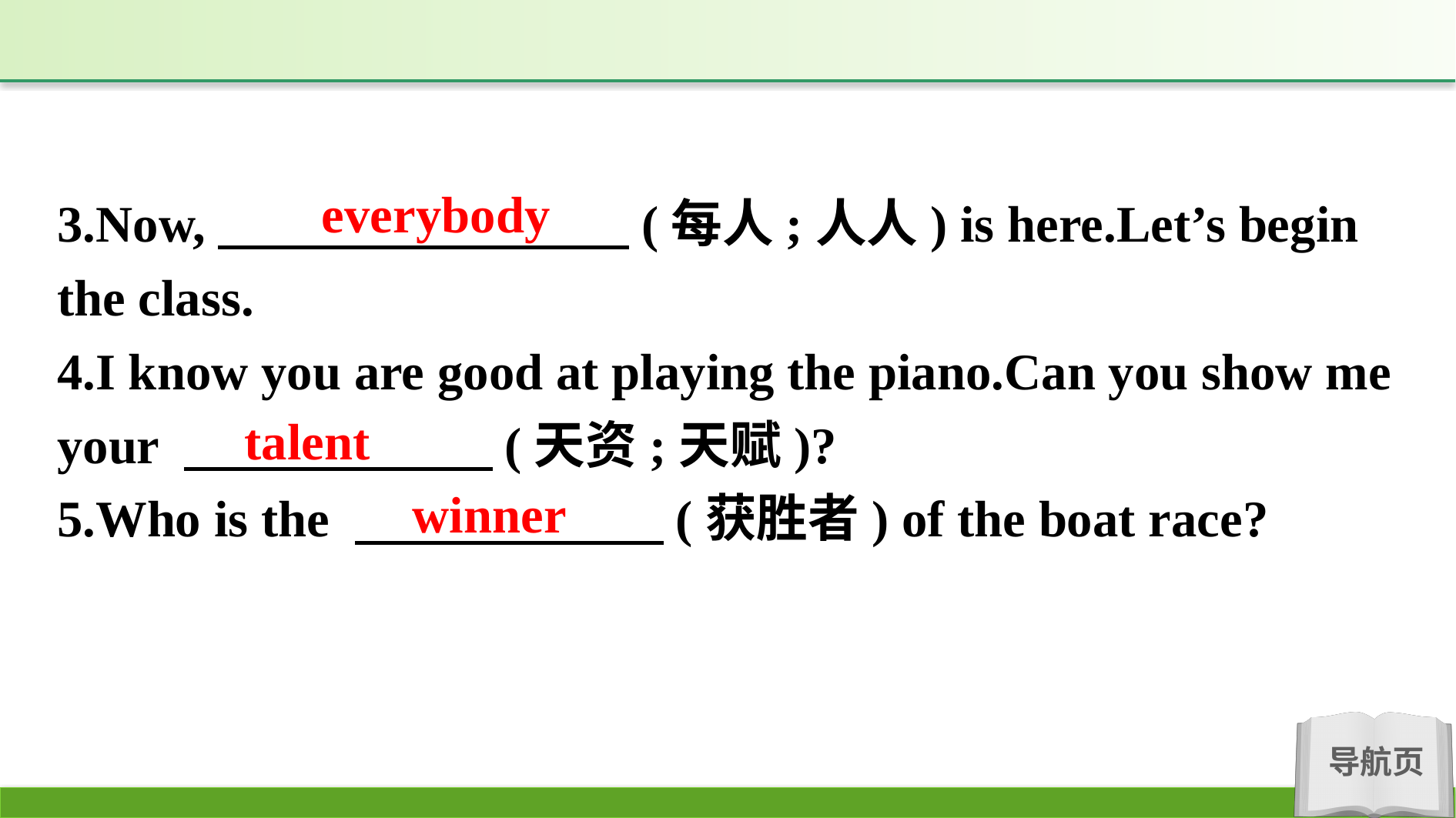

everybody
3.Now,　　　　　　　　(每人;人人) is here.Let’s begin the class.
4.I know you are good at playing the piano.Can you show me your 　　　　　　(天资;天赋)?
5.Who is the 　　　　　　(获胜者) of the boat race?
talent
winner